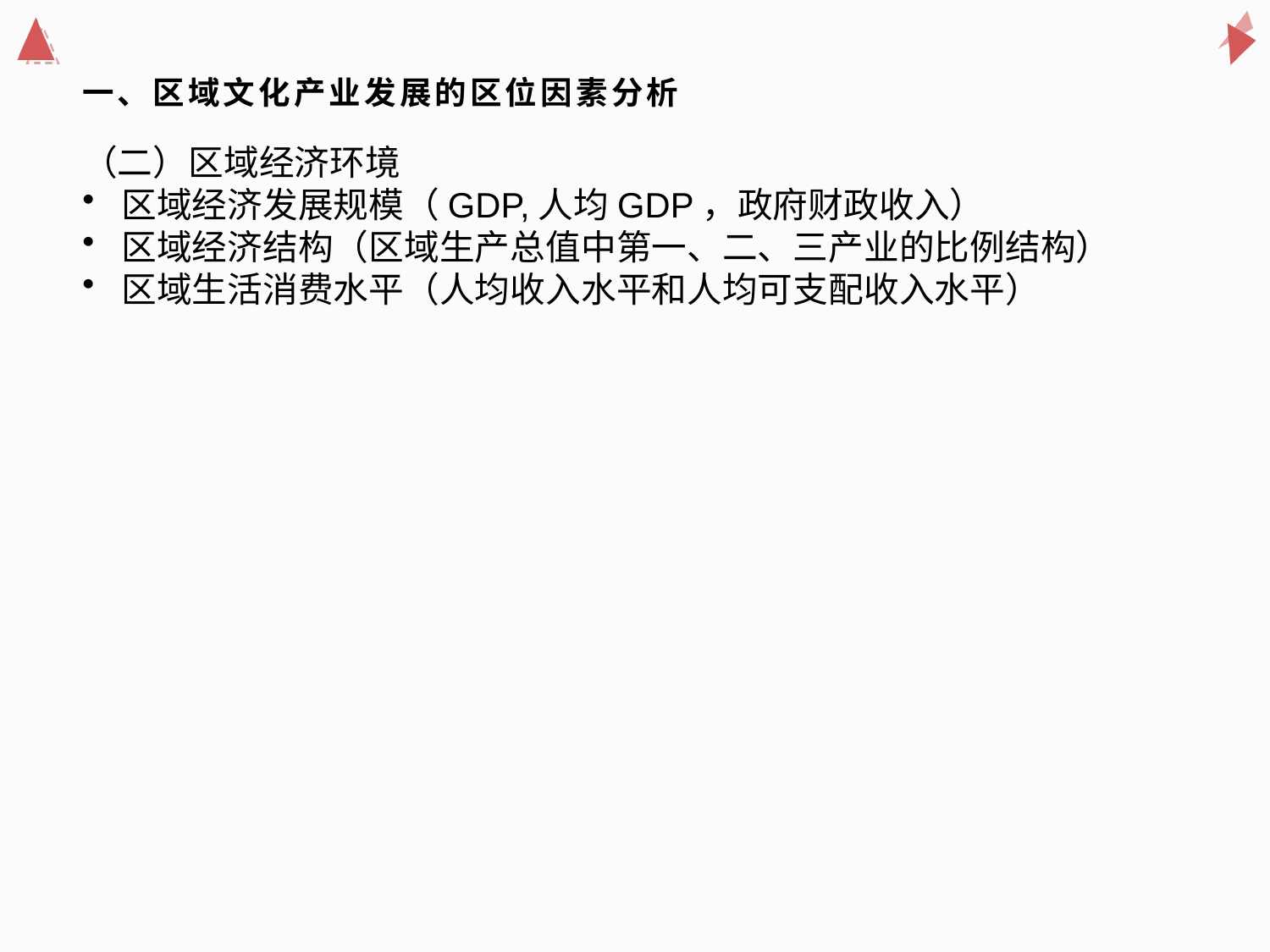

（二）区域经济环境
区域经济发展规模（GDP,人均GDP，政府财政收入）
区域经济结构（区域生产总值中第一、二、三产业的比例结构）
区域生活消费水平（人均收入水平和人均可支配收入水平）
# 一、区域文化产业发展的区位因素分析